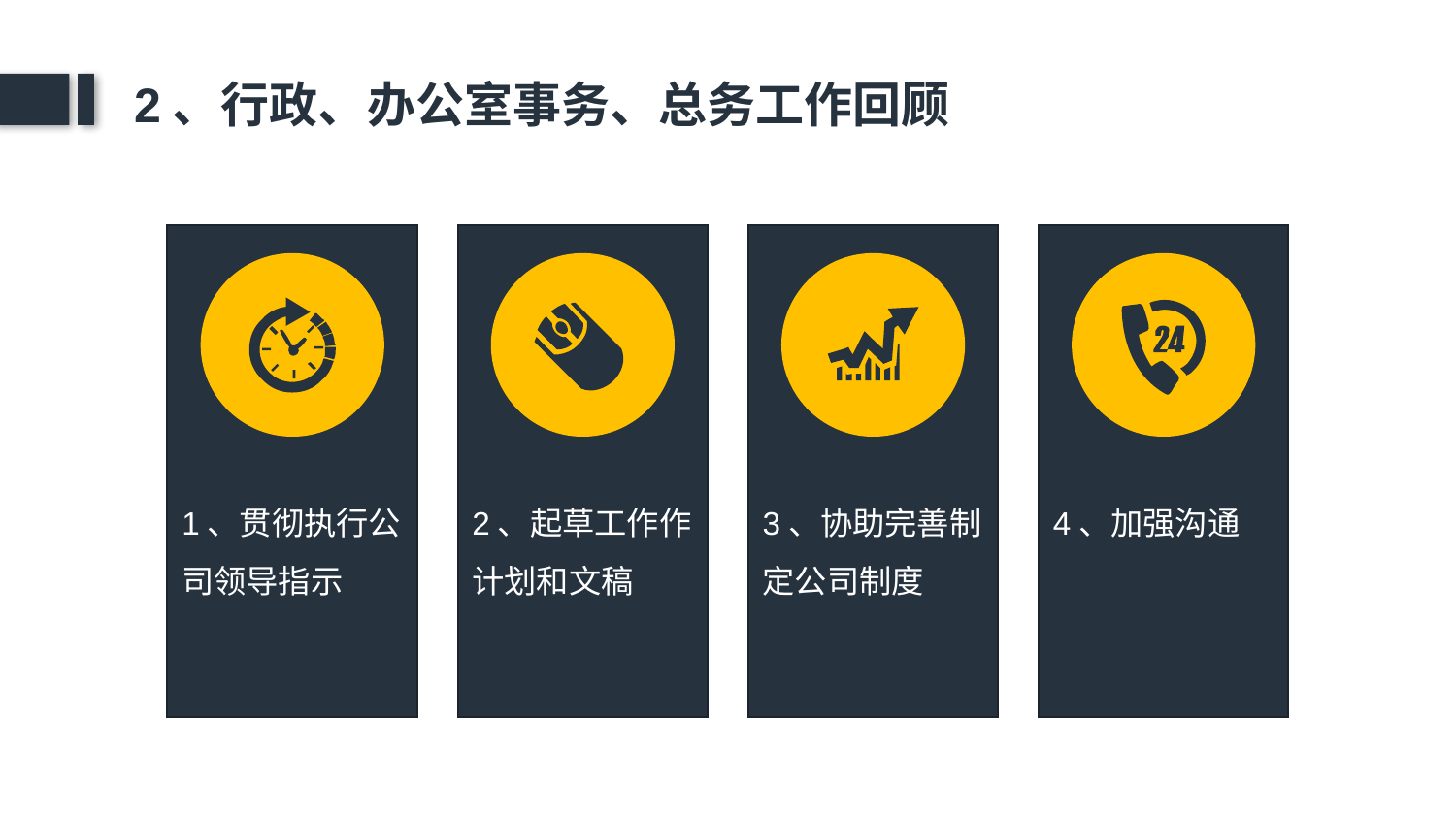

2、行政、办公室事务、总务工作回顾

1、贯彻执行公司领导指示
2、起草工作作计划和文稿
3、协助完善制定公司制度
4、加强沟通